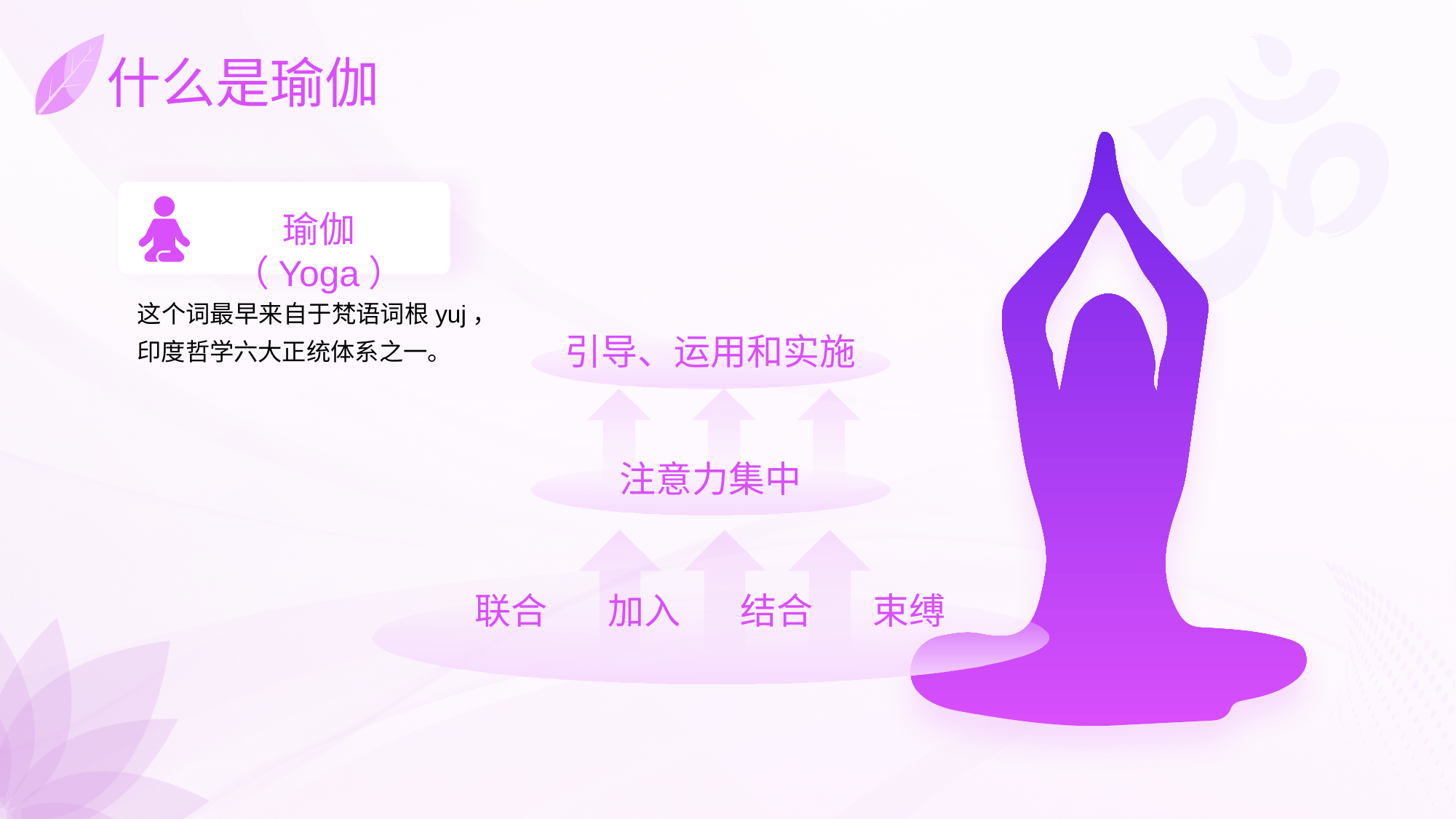

# 什么是瑜伽

瑜伽（Yoga）
这个词最早来自于梵语词根yuj，印度哲学六大正统体系之一。
引导、运用和实施

注意力集中

联合
加入
结合
束缚